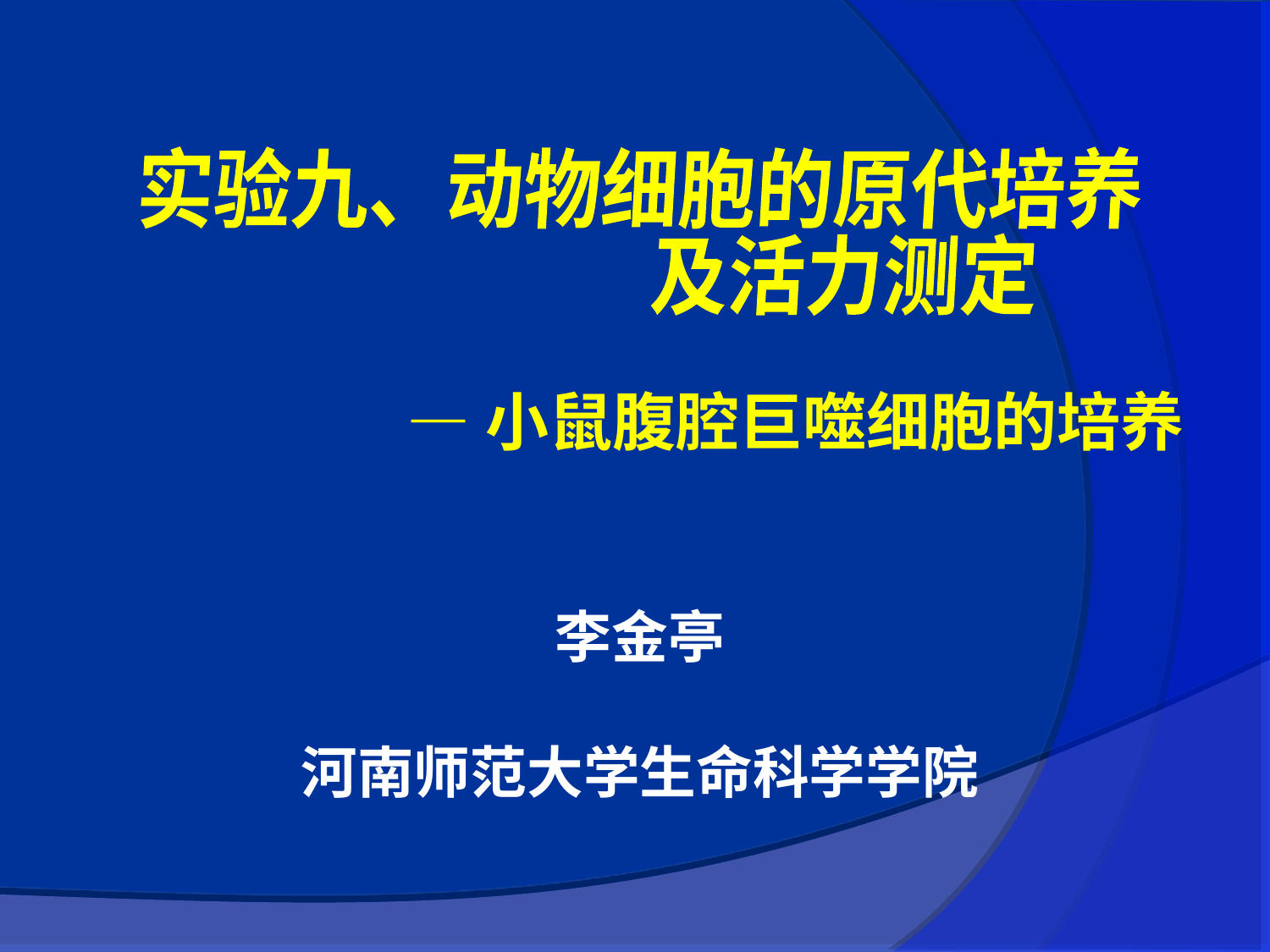

实验九、动物细胞的原代培养
            及活力测定

—小鼠腹腔巨噬细胞的培养
李金亭
河南师范大学生命科学学院